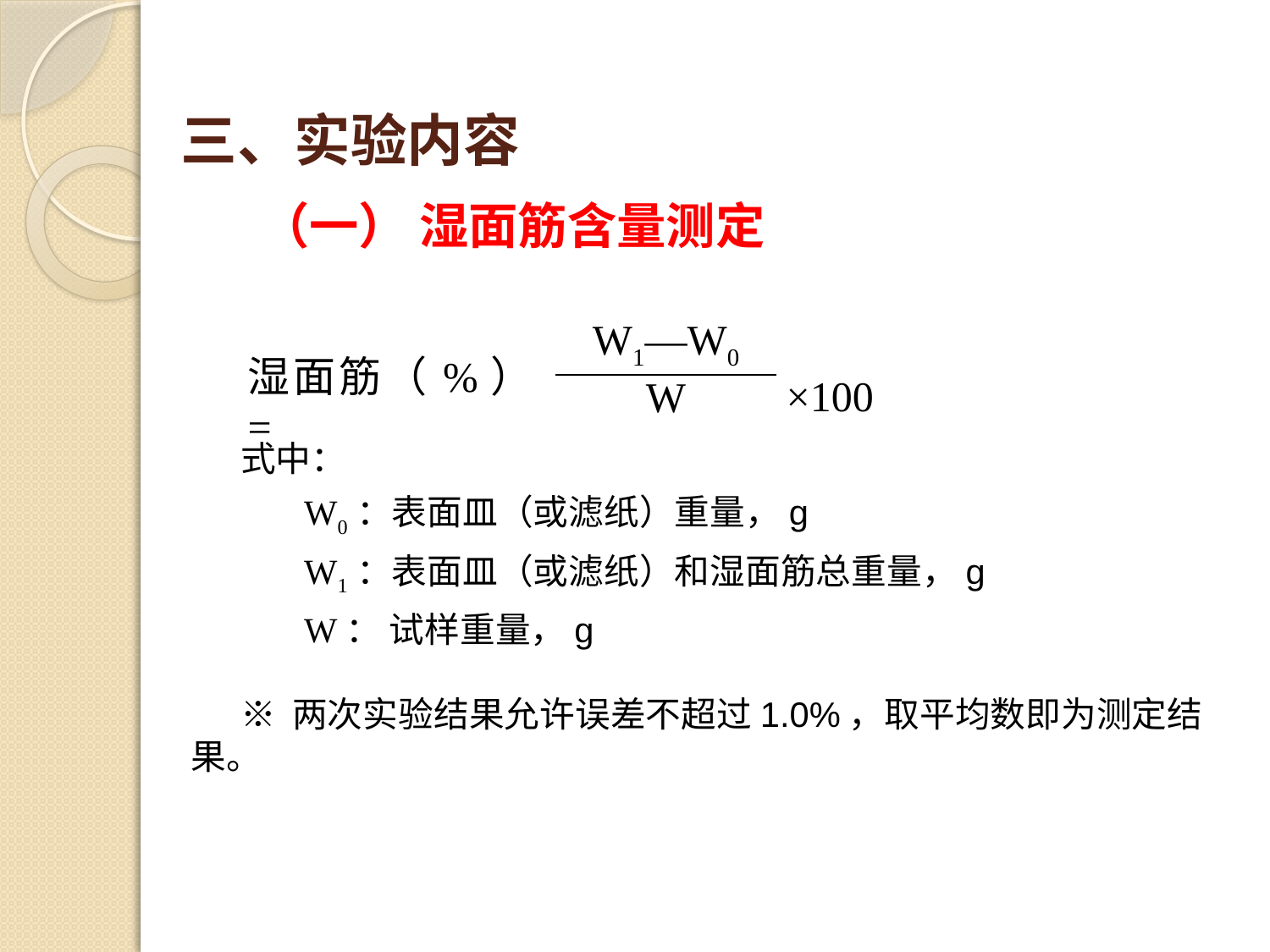

# 三、实验内容
（一） 湿面筋含量测定

| 湿面筋（%）= | W1—W0 | ×100 |
| --- | --- | --- |
|  | W |  |
式中：
W0：表面皿（或滤纸）重量，g
W1：表面皿（或滤纸）和湿面筋总重量，g
W： 试样重量，g

※ 两次实验结果允许误差不超过1.0%，取平均数即为测定结果。